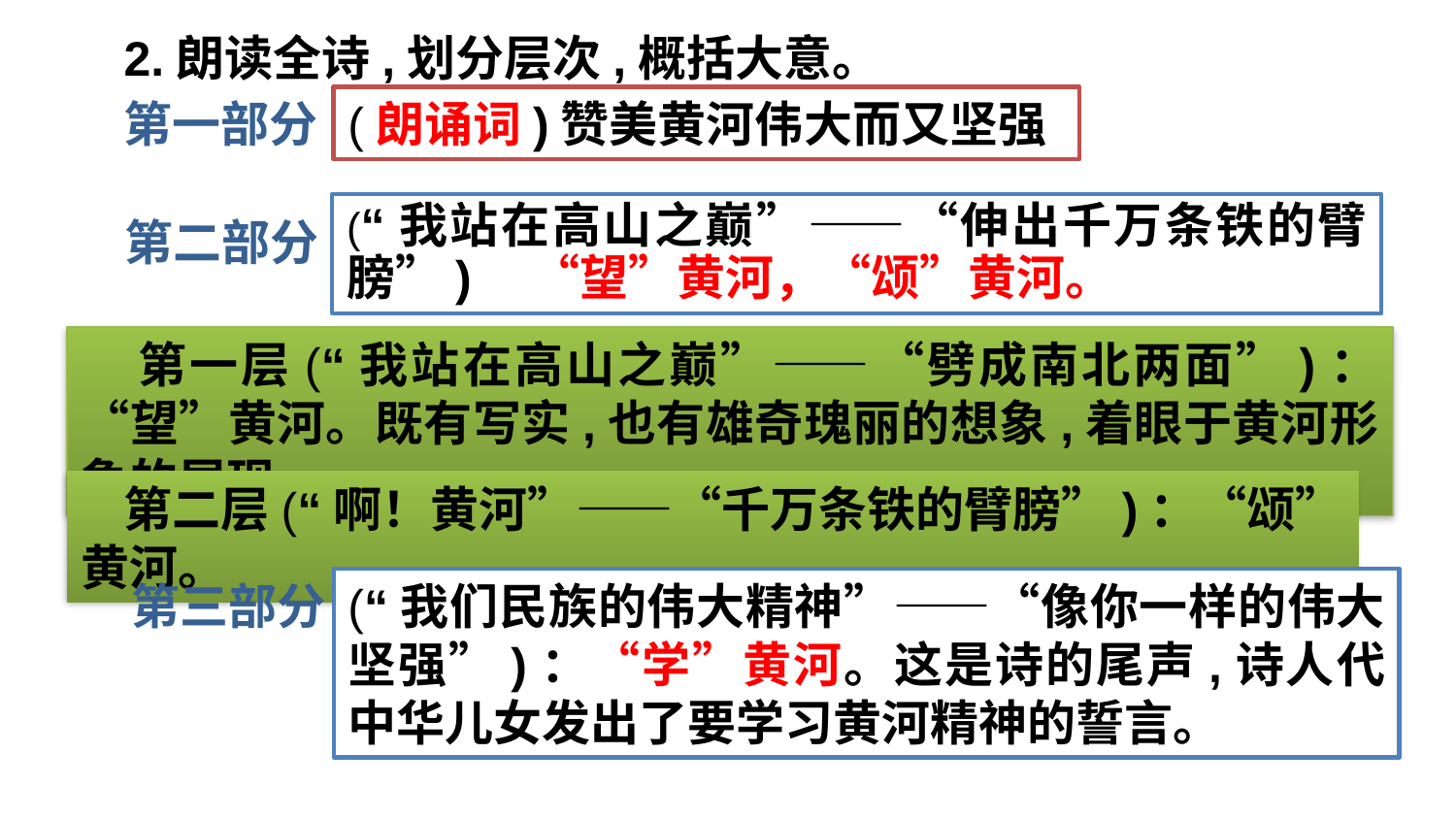

2.朗读全诗,划分层次,概括大意。
第一部分
(朗诵词)赞美黄河伟大而又坚强
第二部分
(“我站在高山之巅”——“伸出千万条铁的臂膀”)：“望”黄河，“颂”黄河。
    第一层(“我站在高山之巅”——“劈成南北两面”)：“望”黄河。既有写实,也有雄奇瑰丽的想象,着眼于黄河形象的展现。
    第二层(“啊！黄河”——“千万条铁的臂膀”)：“颂”黄河。
第三部分
(“我们民族的伟大精神”——“像你一样的伟大坚强”)：“学”黄河。这是诗的尾声,诗人代中华儿女发出了要学习黄河精神的誓言。